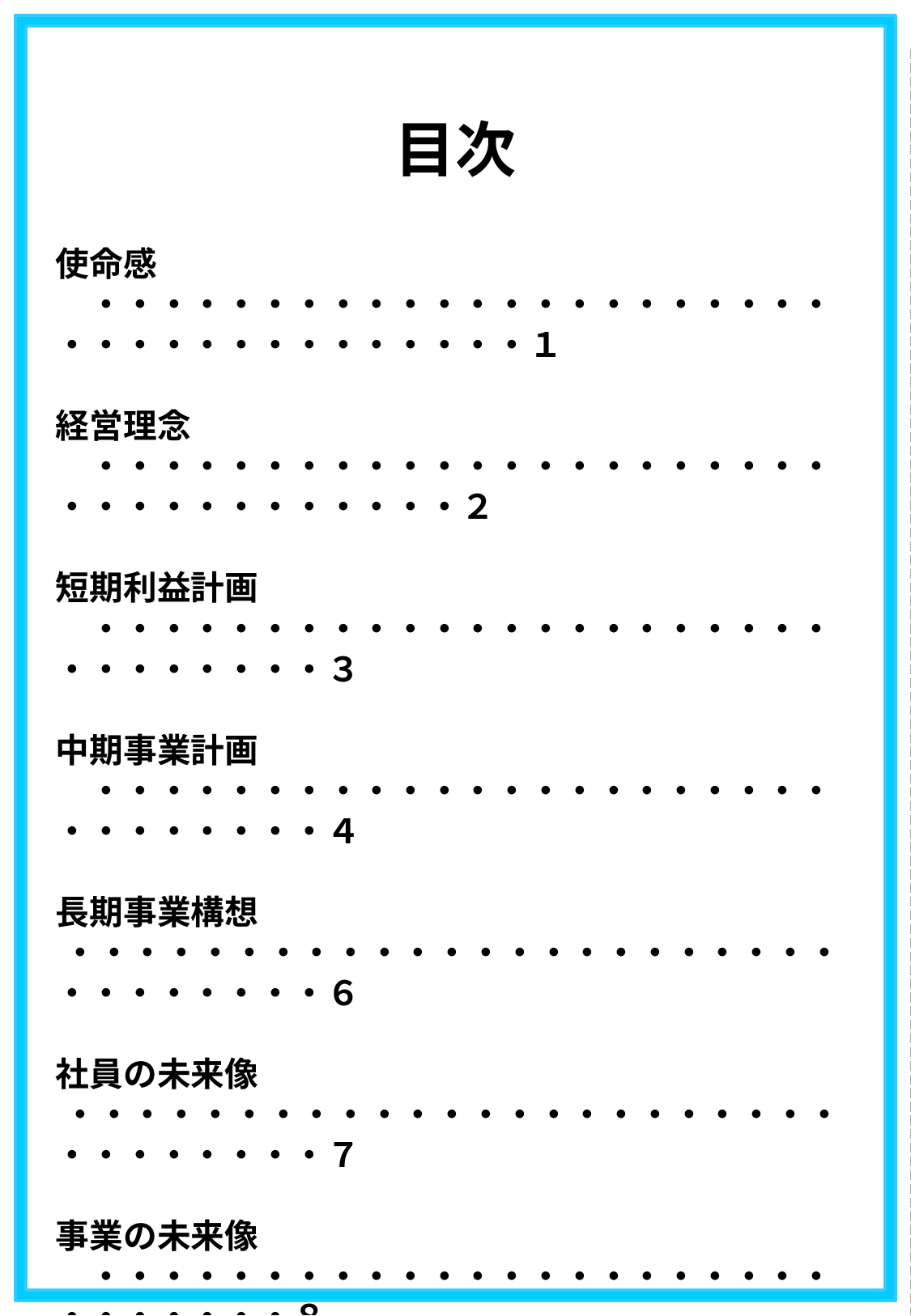

目次
使命感　・・・・・・・・・・・・・・・・・・・・・・・・・・・・・・・・・・・・１

経営理念　・・・・・・・・・・・・・・・・・・・・・・・・・・・・・・・・・・２

短期利益計画　・・・・・・・・・・・・・・・・・・・・・・・・・・・・・・３

中期事業計画　・・・・・・・・・・・・・・・・・・・・・・・・・・・・・・４

長期事業構想 ・・・・・・・・・・・・・・・・・・・・・・・・・・・・・・・６

社員の未来像 ・・・・・・・・・・・・・・・・・・・・・・・・・・・・・・・７

事業の未来像　・・・・・・・・・・・・・・・・・・・・・・・・・・・・・８

戦略　・・・・・・・・・・・・・・・・・・・・・・・・・・・・・・・・・・・・・・９